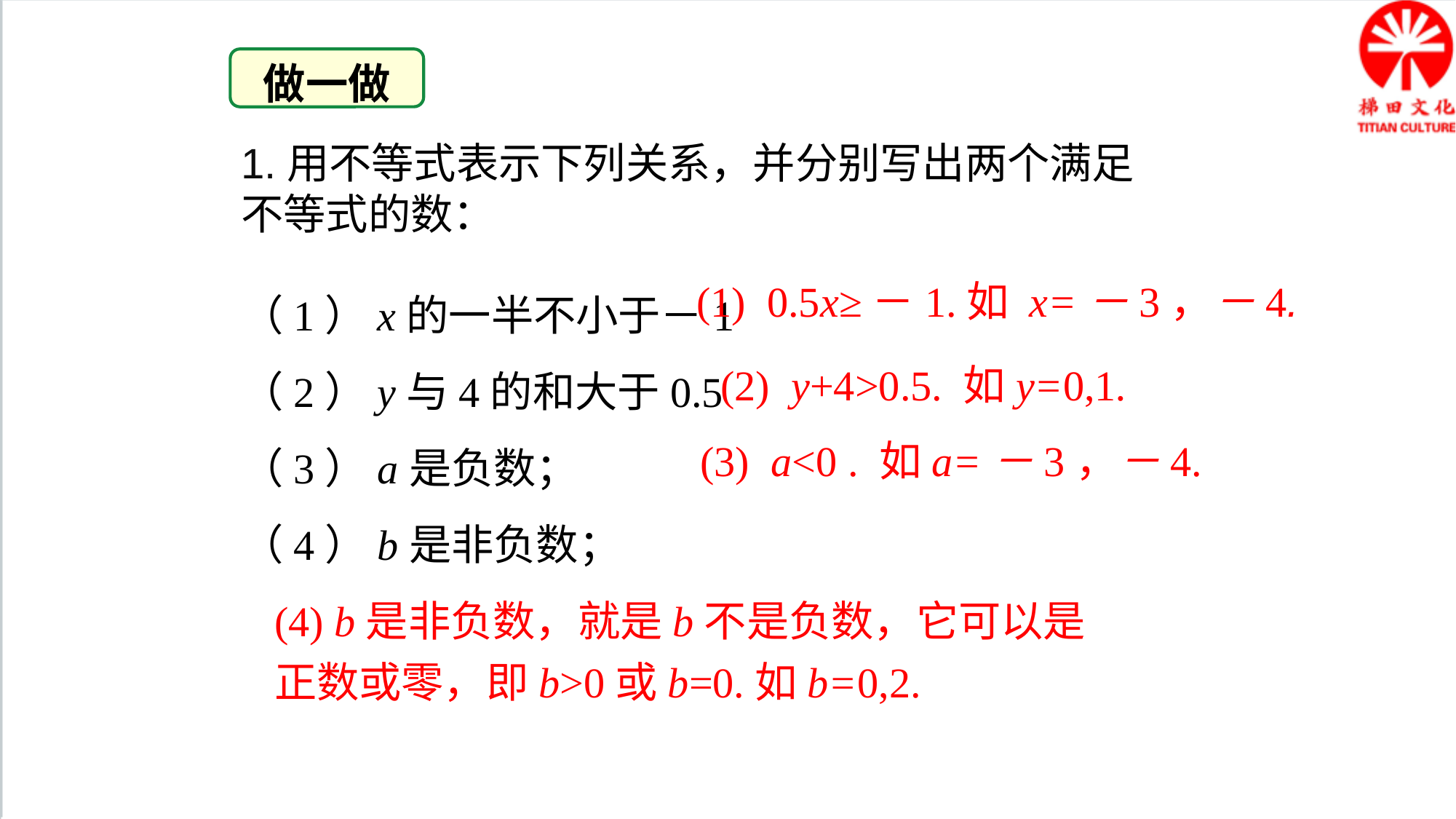

做一做
1.用不等式表示下列关系，并分别写出两个满足不等式的数：
（1）x的一半不小于－1
（2）y与4的和大于0.5
（3）a是负数；
（4）b是非负数；
  (1)  0.5x≥－1.如 x=－3，－4.
(2)  y+4>0.5. 如y=0,1.
(3)  a<0 . 如a=－3，－4.
(4) b是非负数，就是b不是负数，它可以是正数或零，即b>0或b=0.如b=0,2.